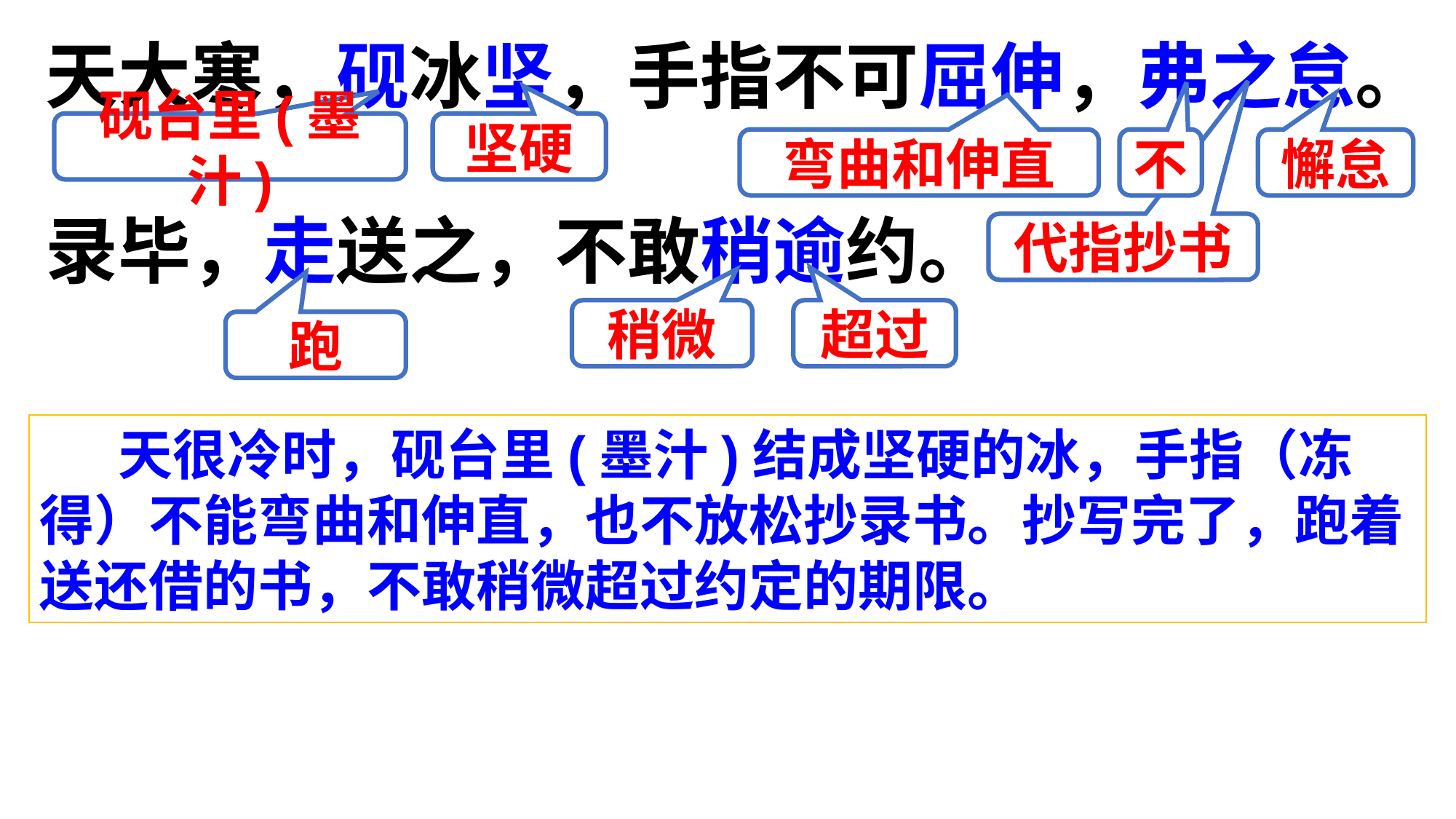

天大寒，砚冰坚，手指不可屈伸，弗之怠。

录毕，走送之，不敢稍逾约。
砚台里(墨汁)
坚硬
弯曲和伸直
不
懈怠
代指抄书
稍微
超过
跑
       天很冷时，砚台里(墨汁)结成坚硬的冰，手指（冻得）不能弯曲和伸直，也不放松抄录书。抄写完了，跑着送还借的书，不敢稍微超过约定的期限。